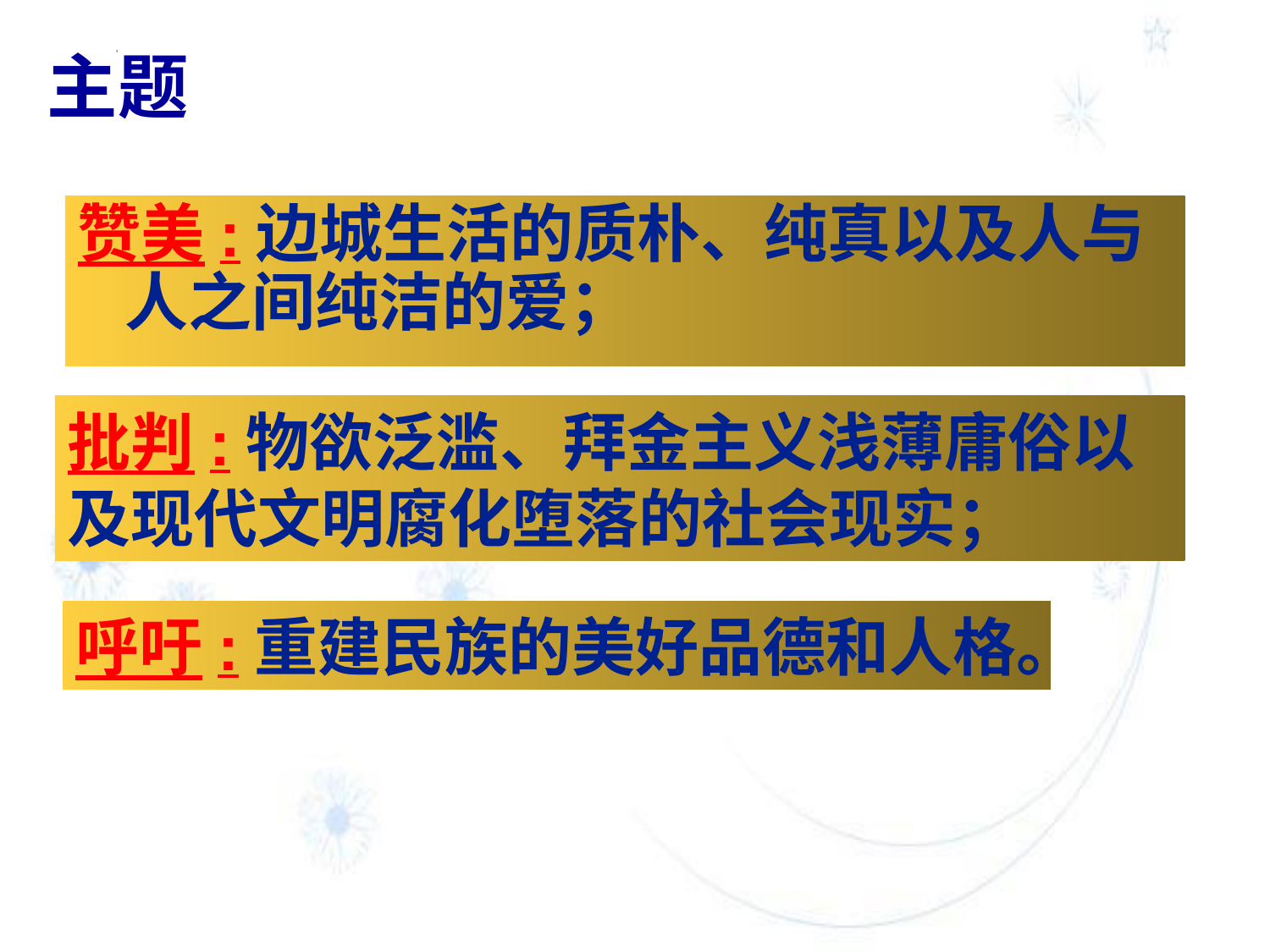

主题
赞美:边城生活的质朴、纯真以及人与人之间纯洁的爱；
批判:物欲泛滥、拜金主义浅薄庸俗以及现代文明腐化堕落的社会现实；
呼吁:重建民族的美好品德和人格。